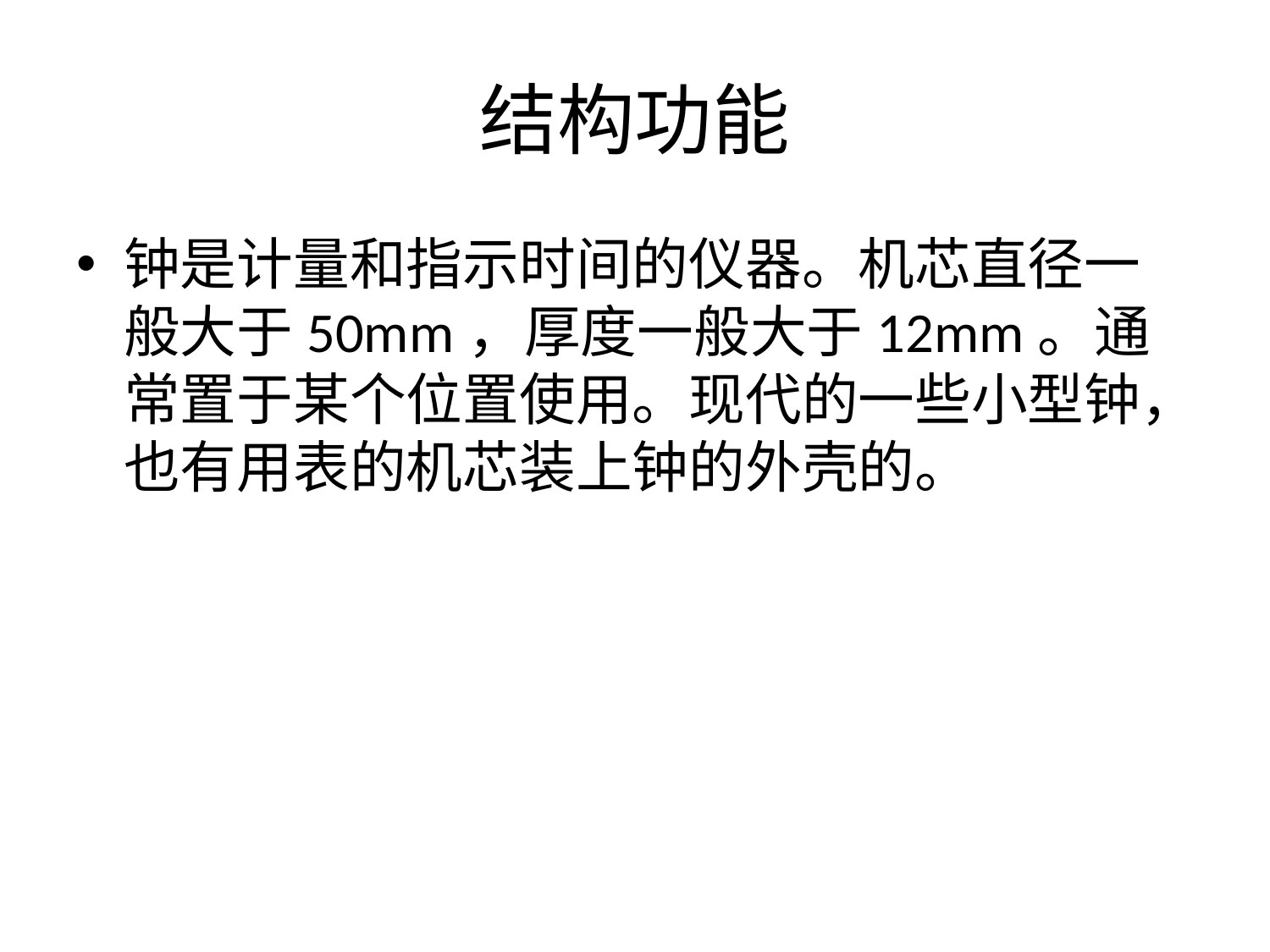

# 结构功能
钟是计量和指示时间的仪器。机芯直径一般大于50mm，厚度一般大于12mm。通常置于某个位置使用。现代的一些小型钟，也有用表的机芯装上钟的外壳的。